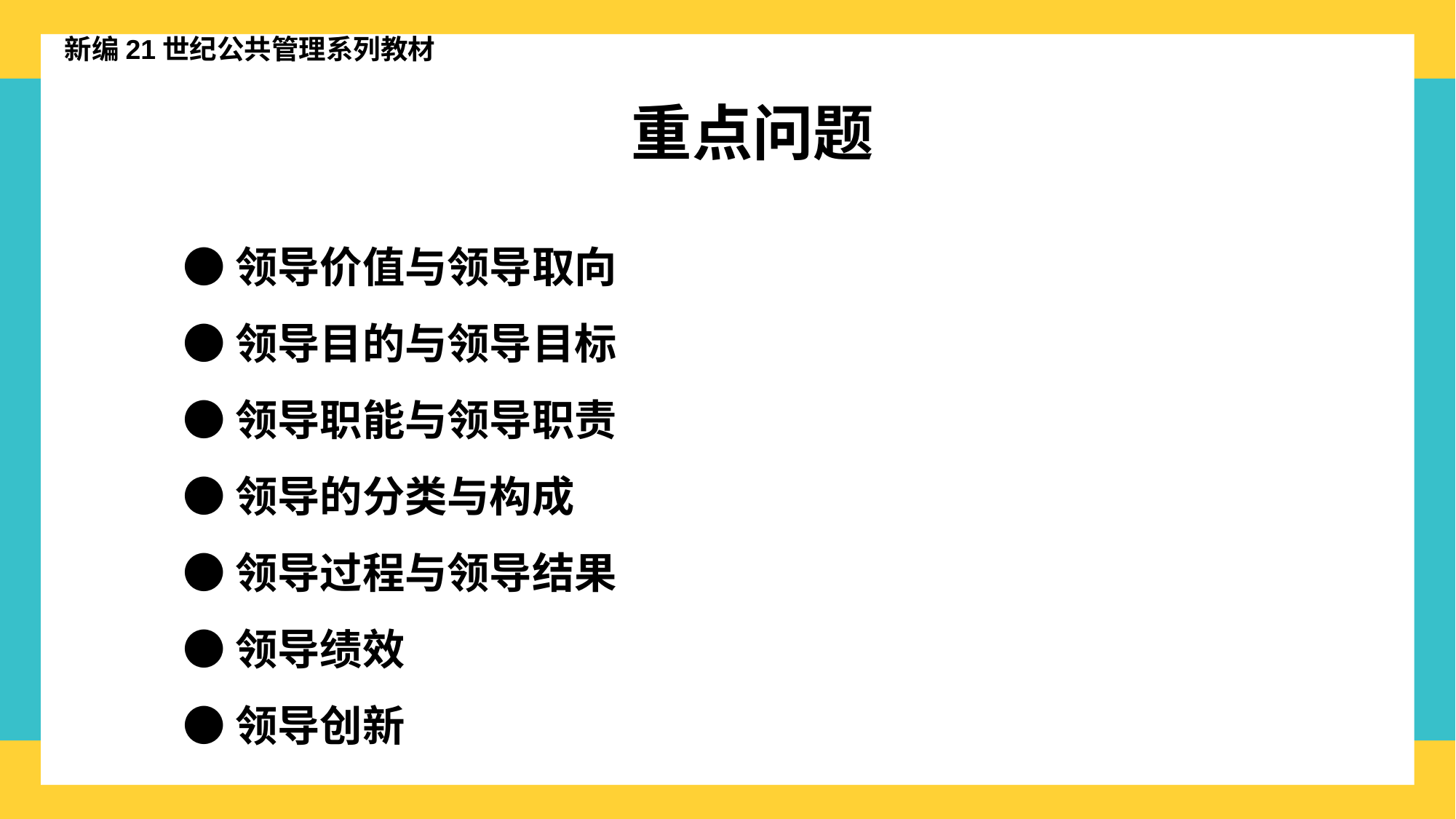

新编21世纪公共管理系列教材
重点问题
●领导价值与领导取向
●领导目的与领导目标
●领导职能与领导职责
●领导的分类与构成
●领导过程与领导结果
●领导绩效
●领导创新